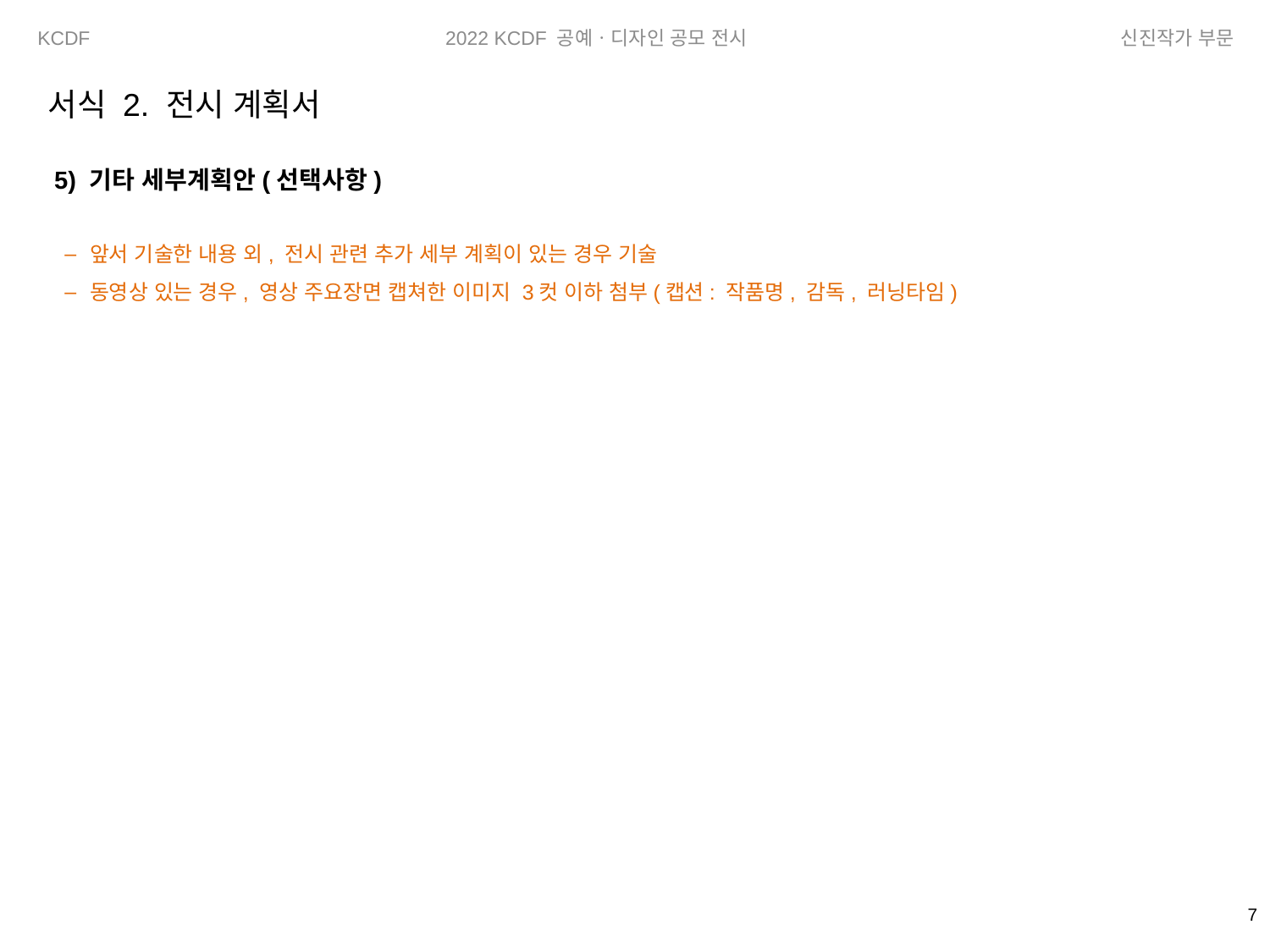

서식 2. 전시 계획서
5) 기타 세부계획안(선택사항)
앞서 기술한 내용 외, 전시 관련 추가 세부 계획이 있는 경우 기술
동영상 있는 경우, 영상 주요장면 캡쳐한 이미지 3컷 이하 첨부(캡션: 작품명, 감독, 러닝타임)
7